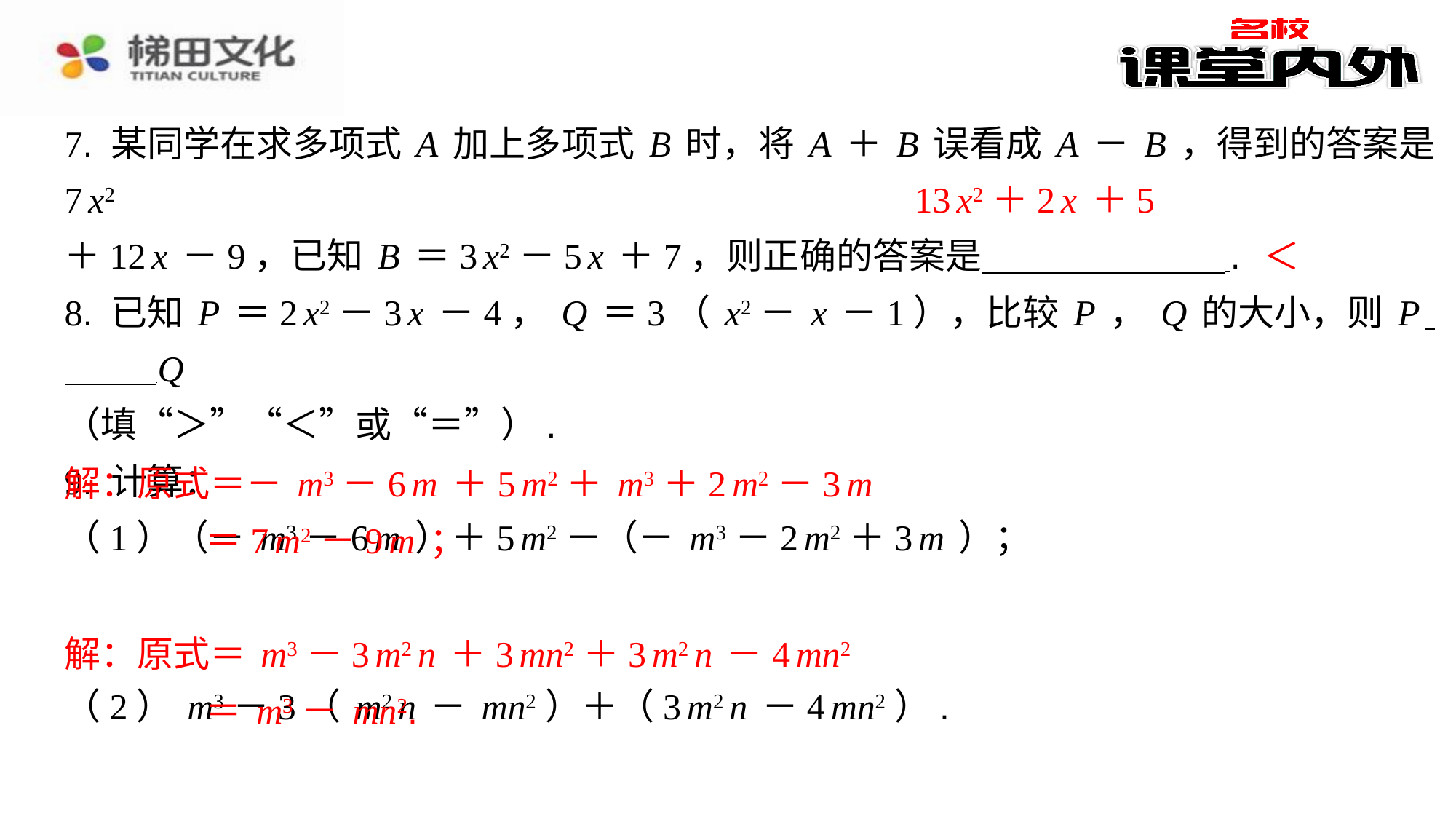

7. 某同学在求多项式A加上多项式B时，将A＋B误看成A－B，得到的答案是7x2
＋12x－9，已知B＝3x2－5x＋7，则正确的答案是                                     ⁠.
8. 已知P＝2x2－3x－4，Q＝3（x2－x－1），比较P，Q的大小，则P               ⁠Q
（填“＞”“＜”或“＝”）.
9. 计算：
（1）（－m3－6m）＋5m2－（－m3－2m2＋3m）；
解：原式＝－m3－6m＋5m2＋m3＋2m2－3m
＝7m2－9m；
（2）m3－3（m2n－mn2）＋（3m2n－4mn2）.
解：原式＝m3－3m2n＋3mn2＋3m2n－4mn2
＝m3－mn2.
13x2＋2x＋5
＜
解：原式＝－m3－6m＋5m2＋m3＋2m2－3m
＝7m2－9m；
解：原式＝m3－3m2n＋3mn2＋3m2n－4mn2
＝m3－mn2.